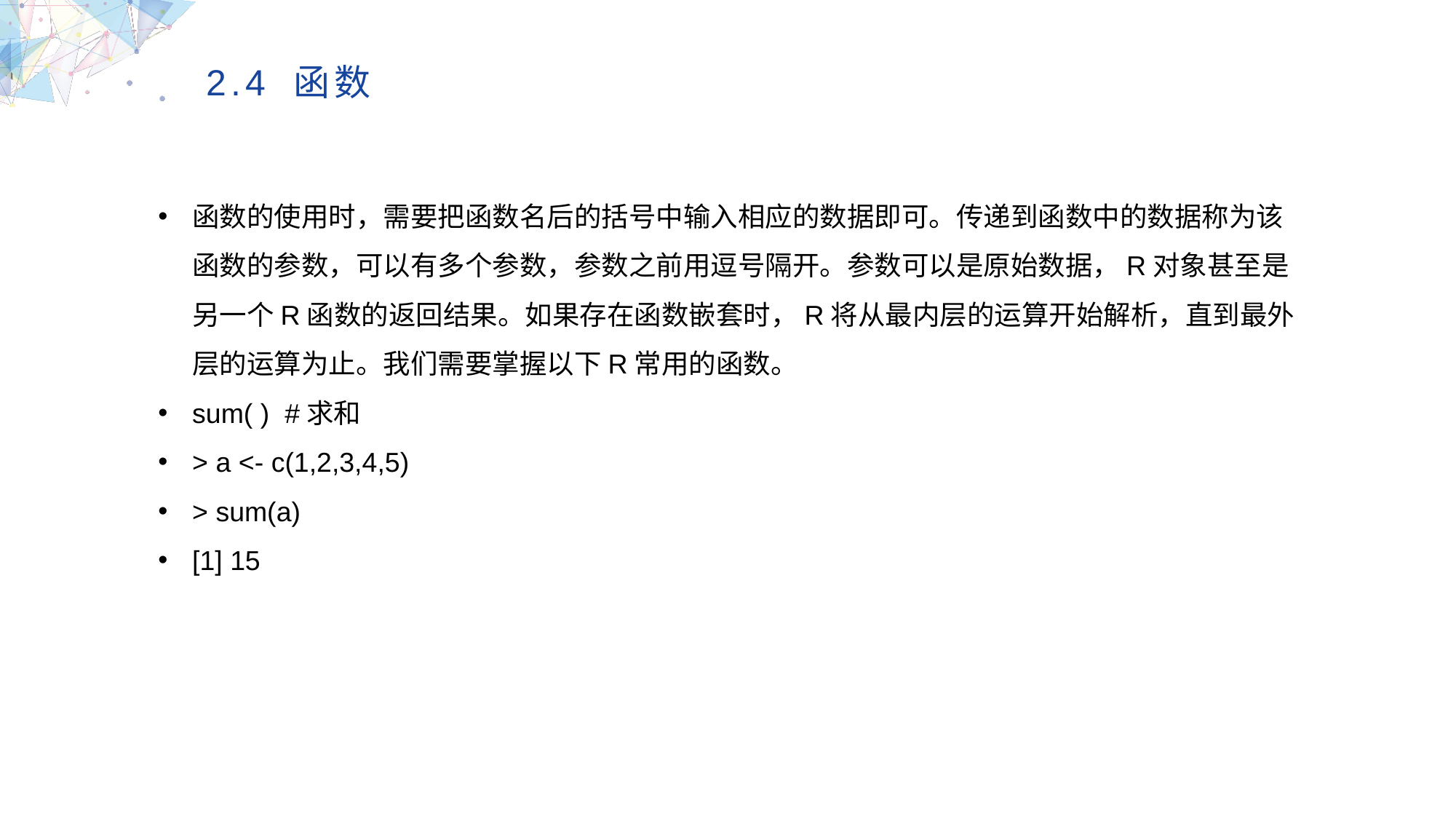

2.4 函数
函数的使用时，需要把函数名后的括号中输入相应的数据即可。传递到函数中的数据称为该函数的参数，可以有多个参数，参数之前用逗号隔开。参数可以是原始数据，R对象甚至是另一个R函数的返回结果。如果存在函数嵌套时，R将从最内层的运算开始解析，直到最外层的运算为止。我们需要掌握以下R常用的函数。
sum( )  #求和
> a <- c(1,2,3,4,5)
> sum(a)
[1] 15

MULTIPURPOSE PRESENTATION TEMPLATE | UNIQUE DESIGN
Welcome Message
Please replace text, click add relevant headline, modify the text content, also can copy your content to this directly. Please replace text, click add relevant headline, modify the text content, also can copy your content to this directly.